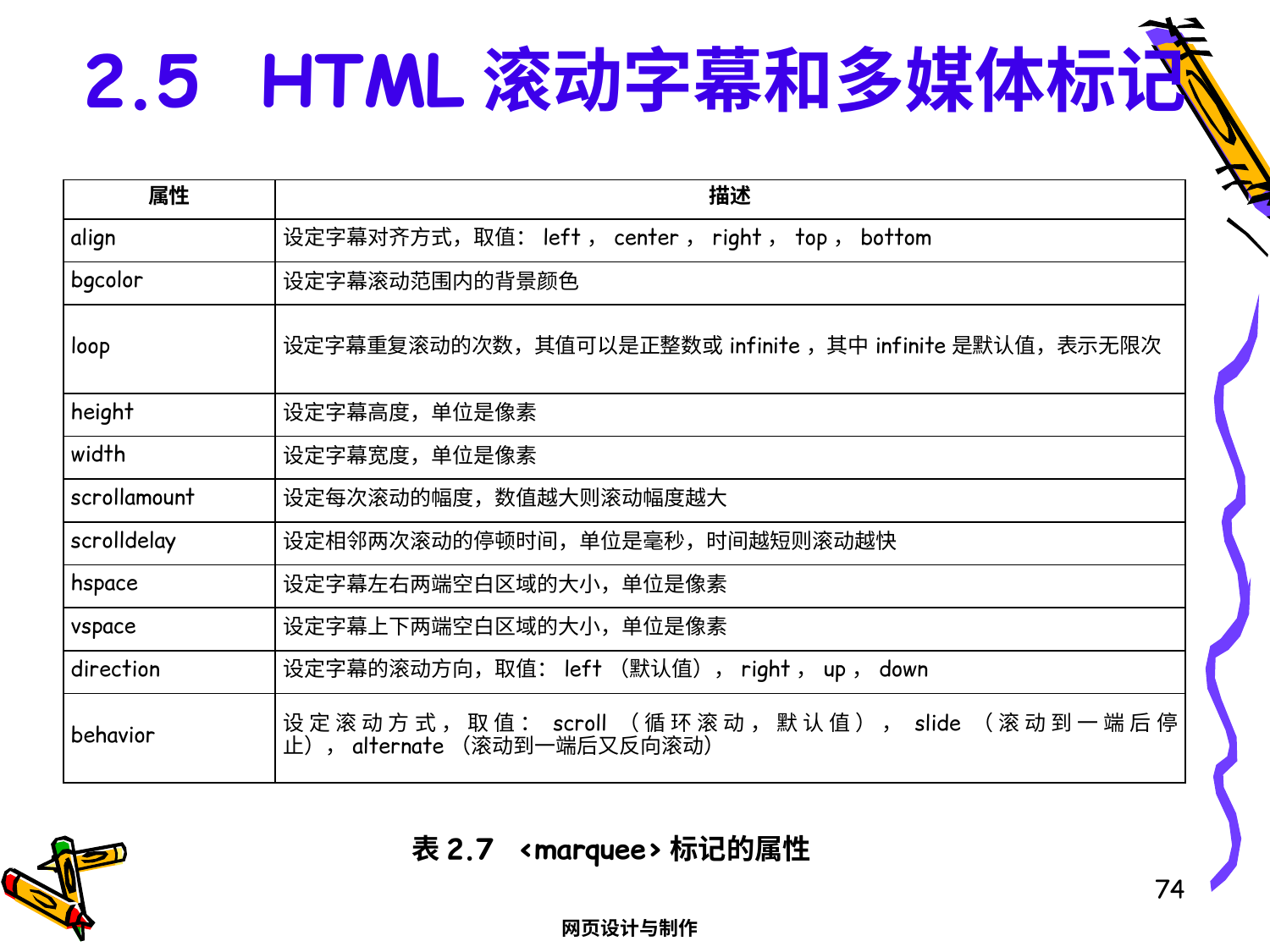

# 2.5  HTML滚动字幕和多媒体标记
| 属性 | 描述 |
| --- | --- |
| align | 设定字幕对齐方式，取值：left，center，right，top，bottom |
| bgcolor | 设定字幕滚动范围内的背景颜色 |
| loop | 设定字幕重复滚动的次数，其值可以是正整数或infinite，其中infinite是默认值，表示无限次 |
| height | 设定字幕高度，单位是像素 |
| width | 设定字幕宽度，单位是像素 |
| scrollamount | 设定每次滚动的幅度，数值越大则滚动幅度越大 |
| scrolldelay | 设定相邻两次滚动的停顿时间，单位是毫秒，时间越短则滚动越快 |
| hspace | 设定字幕左右两端空白区域的大小，单位是像素 |
| vspace | 设定字幕上下两端空白区域的大小，单位是像素 |
| direction | 设定字幕的滚动方向，取值：left（默认值），right，up，down |
| behavior | 设定滚动方式，取值：scroll（循环滚动，默认值），slide（滚动到一端后停止），alternate（滚动到一端后又反向滚动） |
表2.7  <marquee>标记的属性
74
网页设计与制作